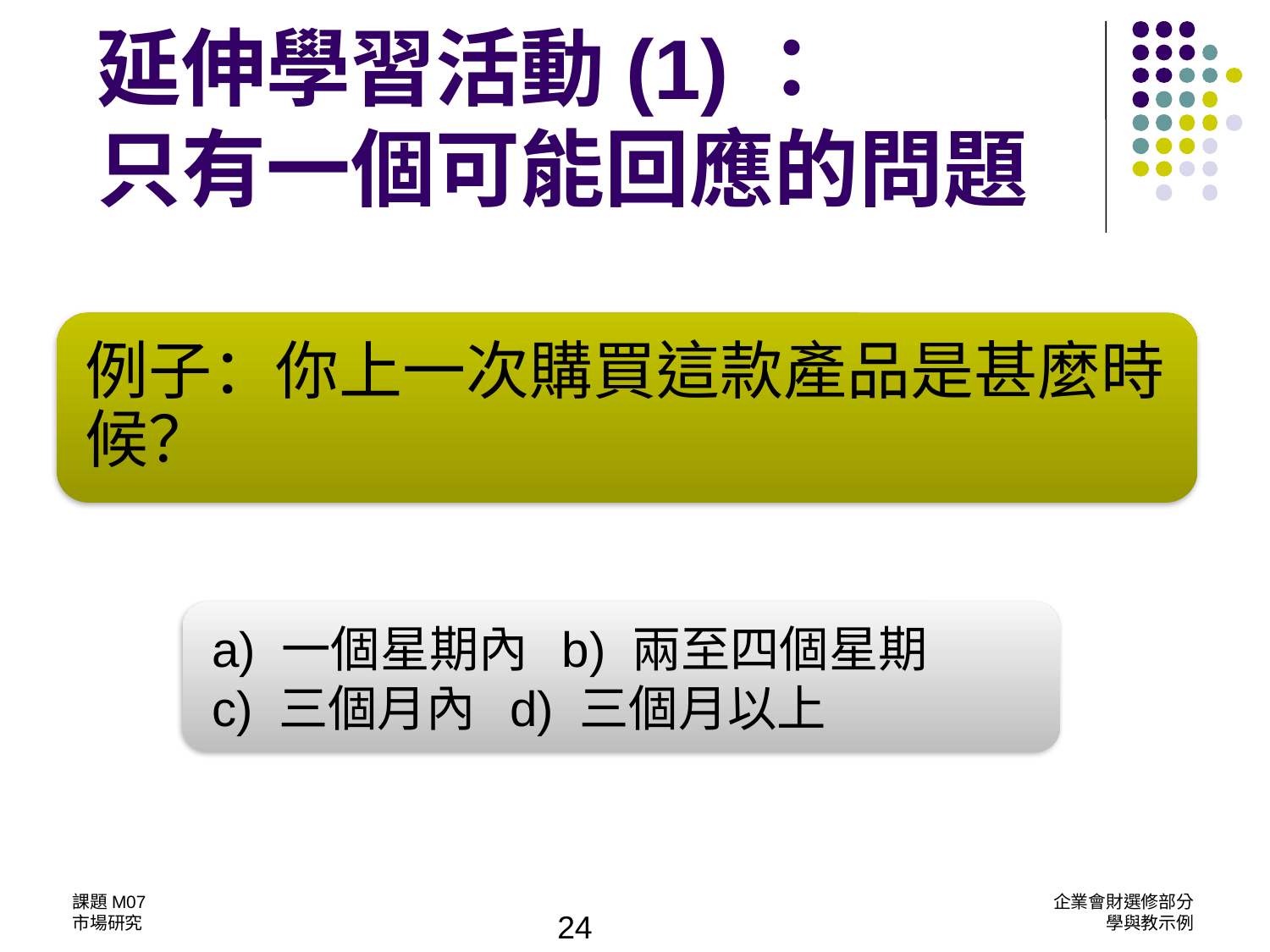

延伸學習活動(1)：
只有一個可能回應的問題

例子：你上一次購買這款產品是甚麼時候？
a) 一個星期內  b) 兩至四個星期
c) 三個月內  d) 三個月以上